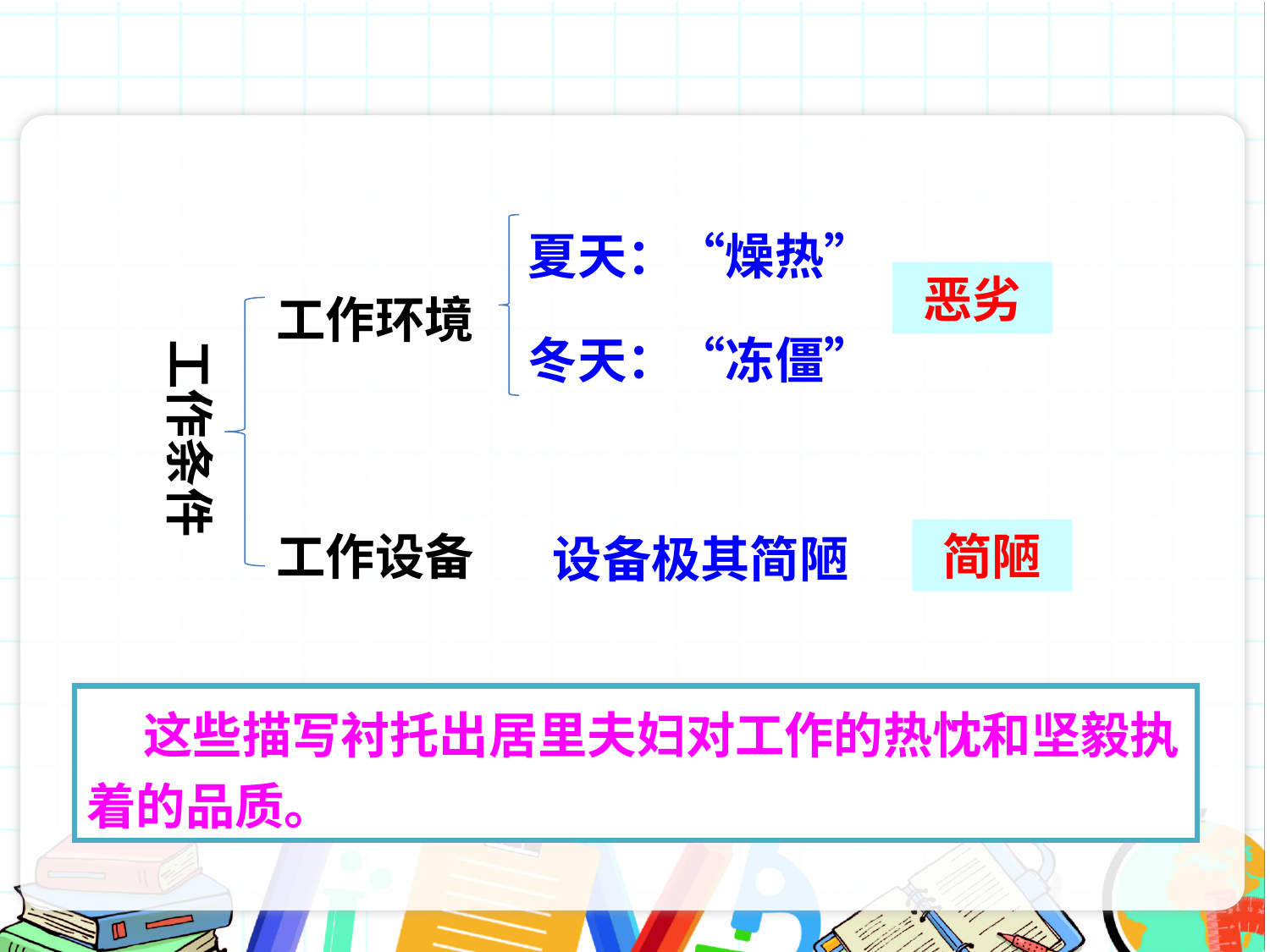

夏天：“燥热”
恶劣
工作环境

冬天：“冻僵”
工作条件
工作设备
简陋
设备极其简陋
    这些描写衬托出居里夫妇对工作的热忱和坚毅执着的品质。